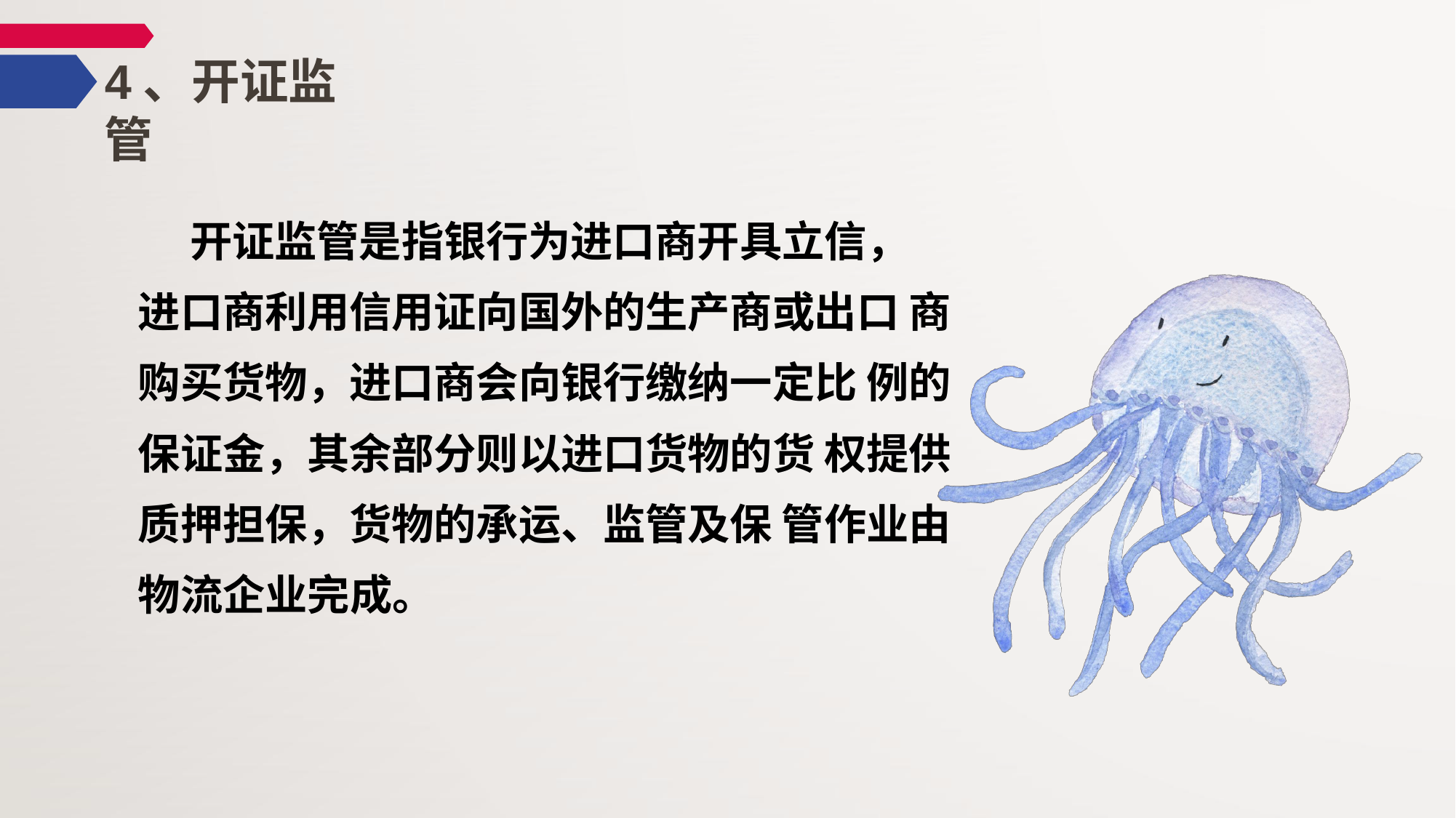

# 4、开证监管
    开证监管是指银行为进口商开具立信，  进口商利用信用证向国外的生产商或出口 商购买货物，进口商会向银行缴纳一定比 例的保证金，其余部分则以进口货物的货 权提供质押担保，货物的承运、监管及保 管作业由物流企业完成。